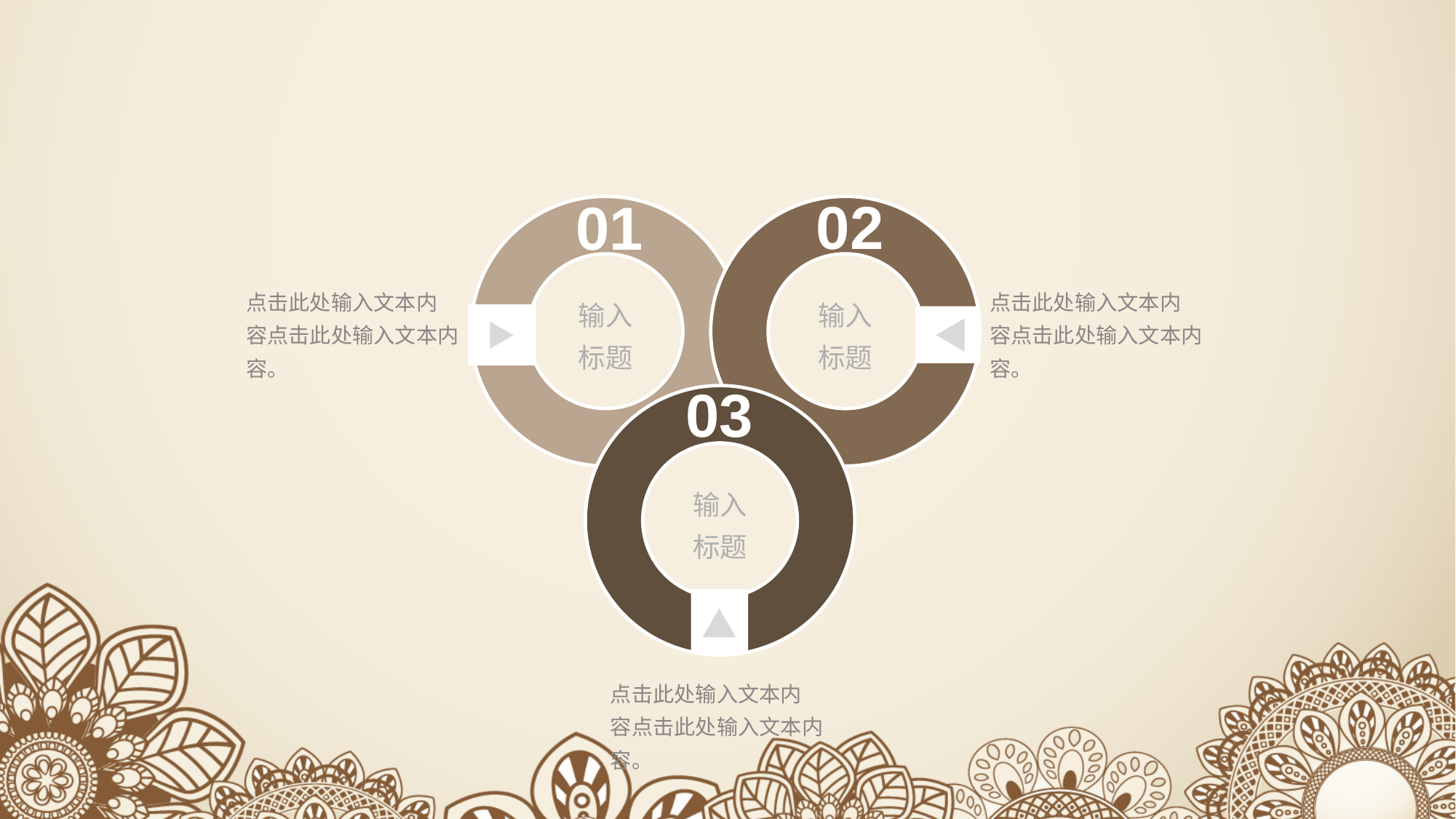

输入
标题
输入
标题
01
02
点击此处输入文本内
容点击此处输入文本内
容。
点击此处输入文本内
容点击此处输入文本内
容。

输入
标题
03

点击此处输入文本内
容点击此处输入文本内
容。